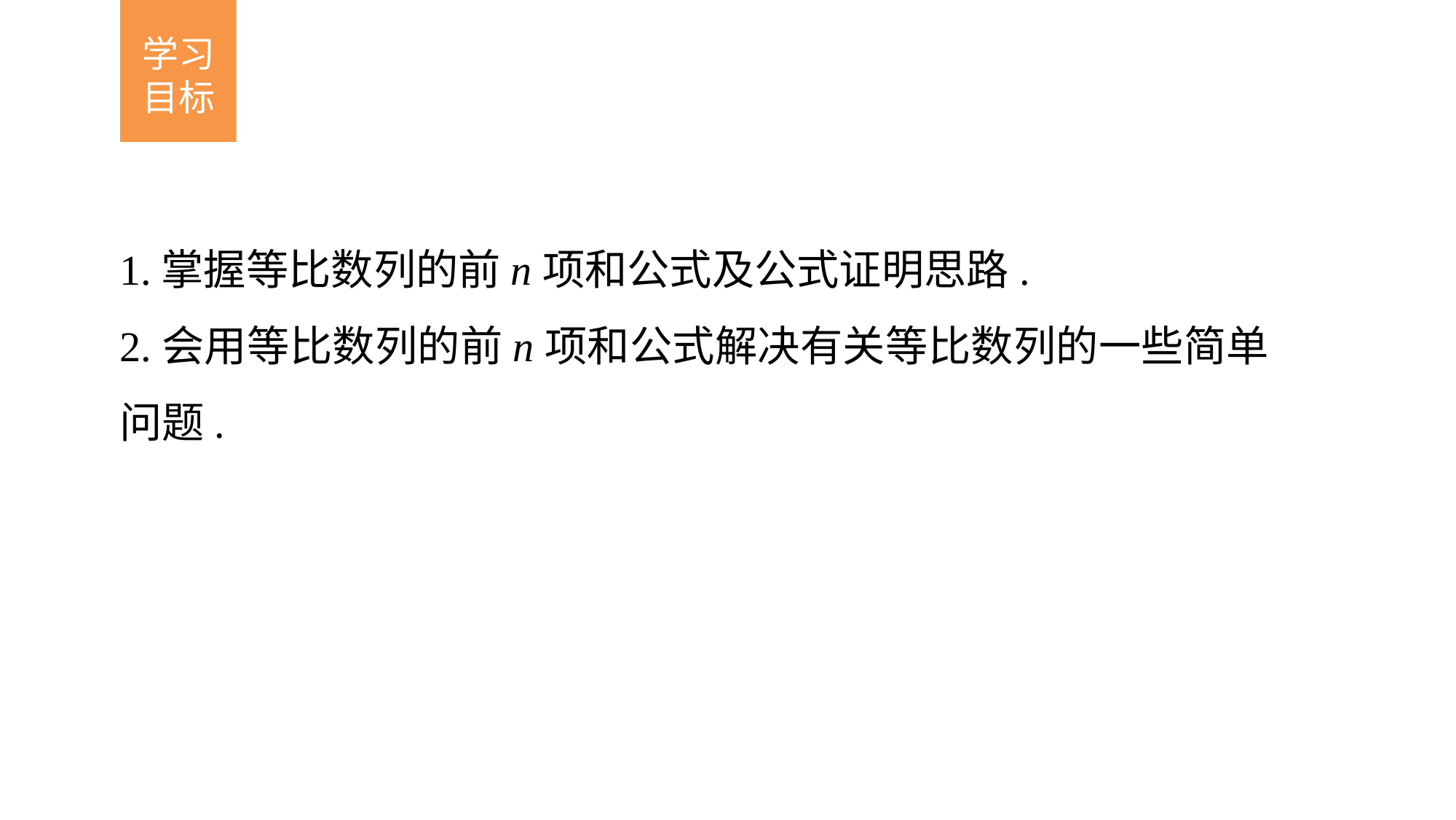

学习目标
1.掌握等比数列的前n项和公式及公式证明思路.
2.会用等比数列的前n项和公式解决有关等比数列的一些简单问题.